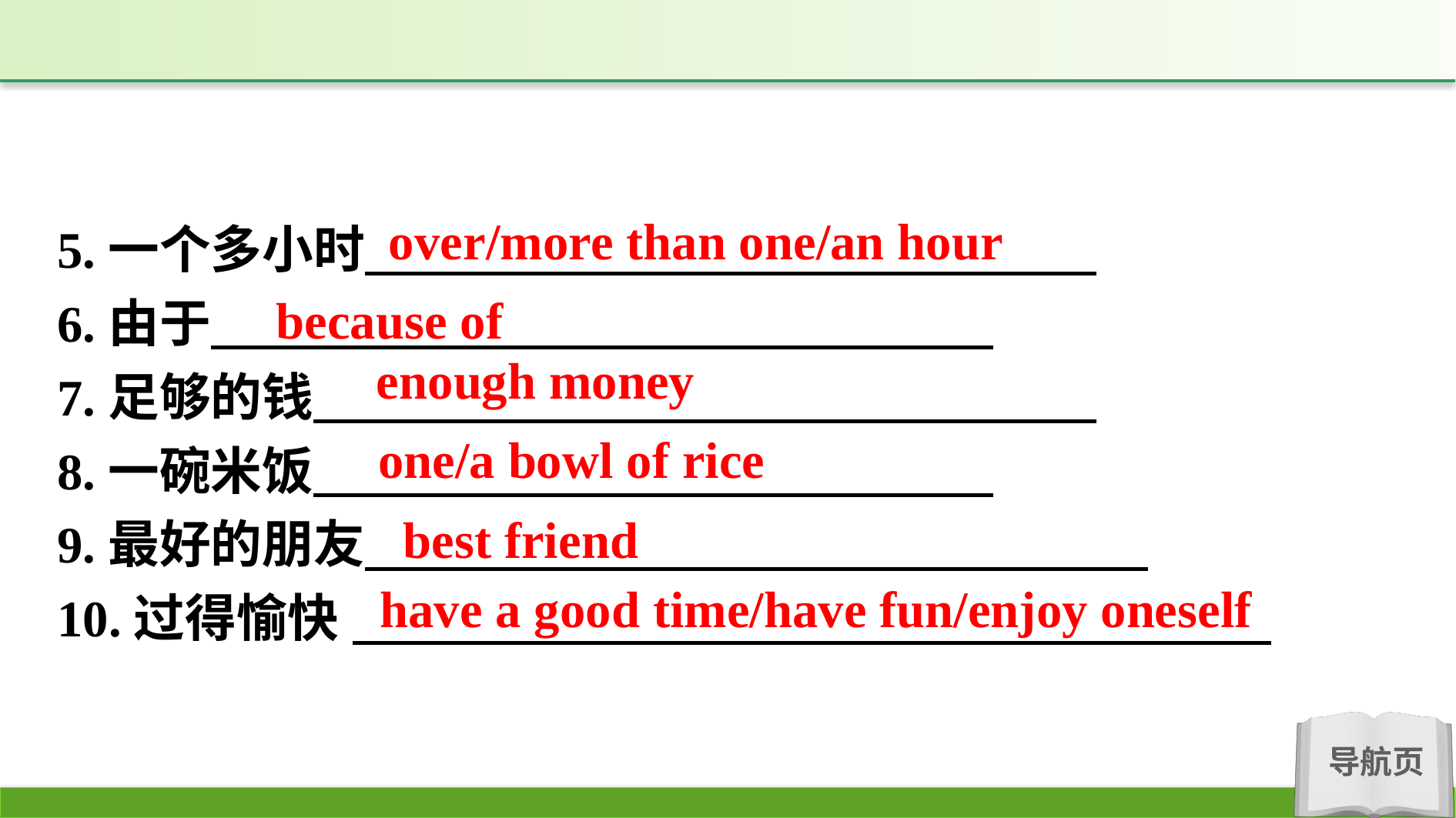

over/more than one/an hour
5.一个多小时
6.由于
7.足够的钱
8.一碗米饭
9.最好的朋友
10.过得愉快
because of
enough money
one/a bowl of rice
best friend
have a good time/have fun/enjoy oneself